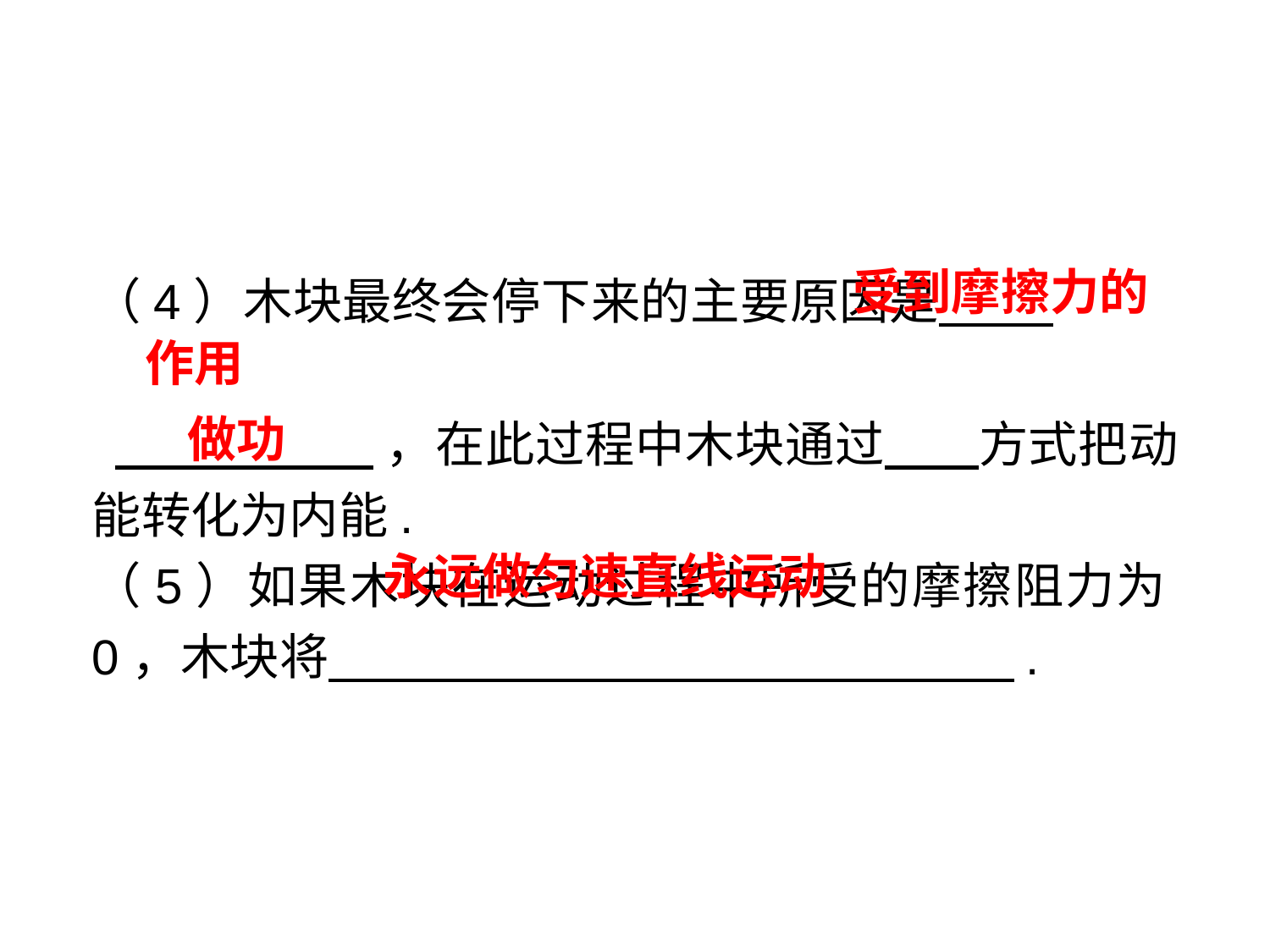

受到摩擦力的作用
（4）木块最终会停下来的主要原因是          .
                        ，在此过程中木块通过        方式把动能转化为内能.
（5）如果木块在运动过程中所受的摩擦阻力为0，木块将  　　　　　　　　　　　　　  .
做功
永远做匀速直线运动